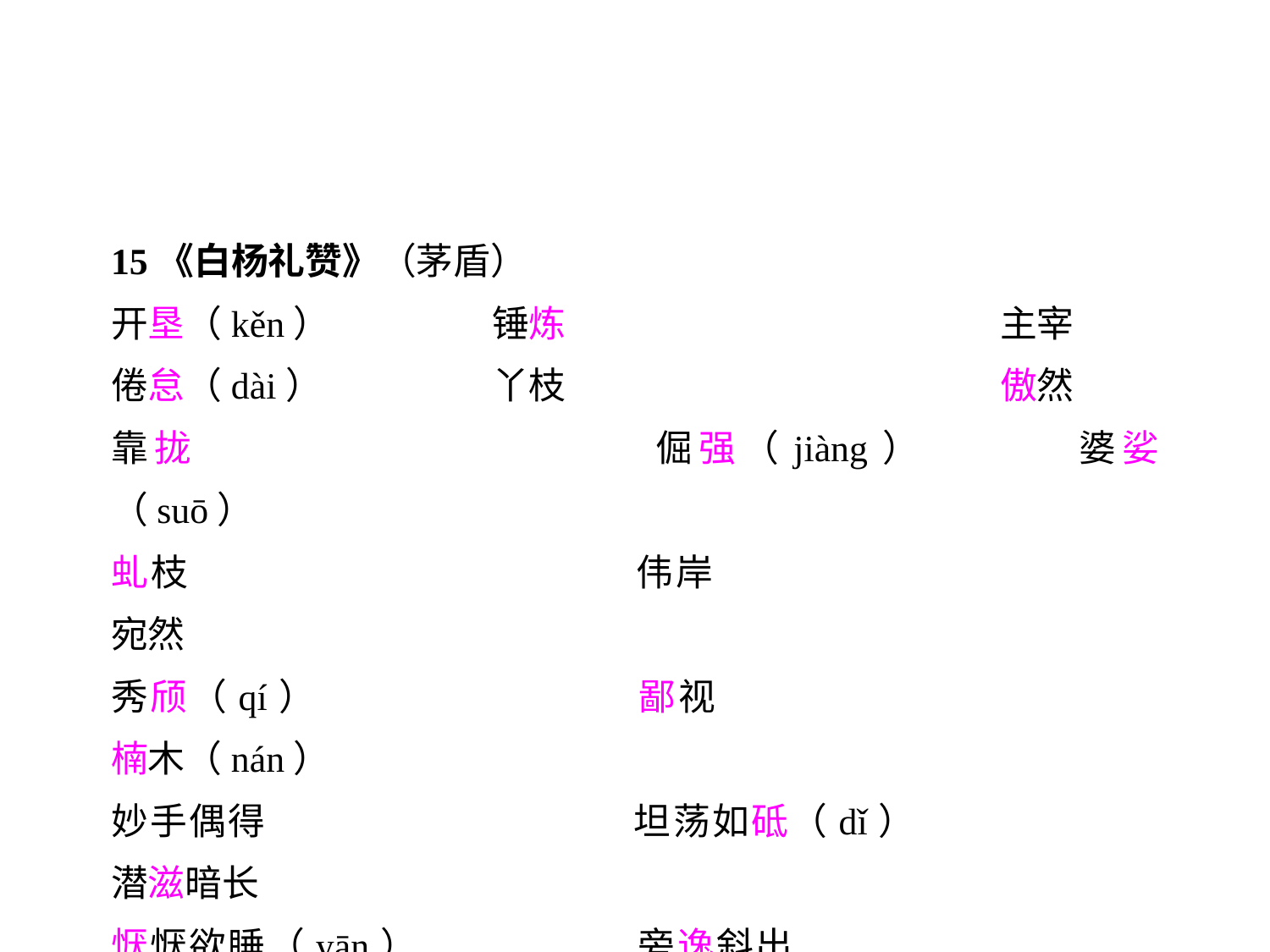

15《白杨礼赞》（茅盾）
开垦（kěn）		锤炼				主宰
倦怠（dài）		丫枝				傲然
靠拢				倔强（jiàng）		婆娑（suō）
虬枝				伟岸				宛然
秀颀（qí）			鄙视				楠木（nán）
妙手偶得			坦荡如砥（dǐ）		潜滋暗长
恹恹欲睡（yān）		旁逸斜出			不折不挠（náo）
纵横决荡